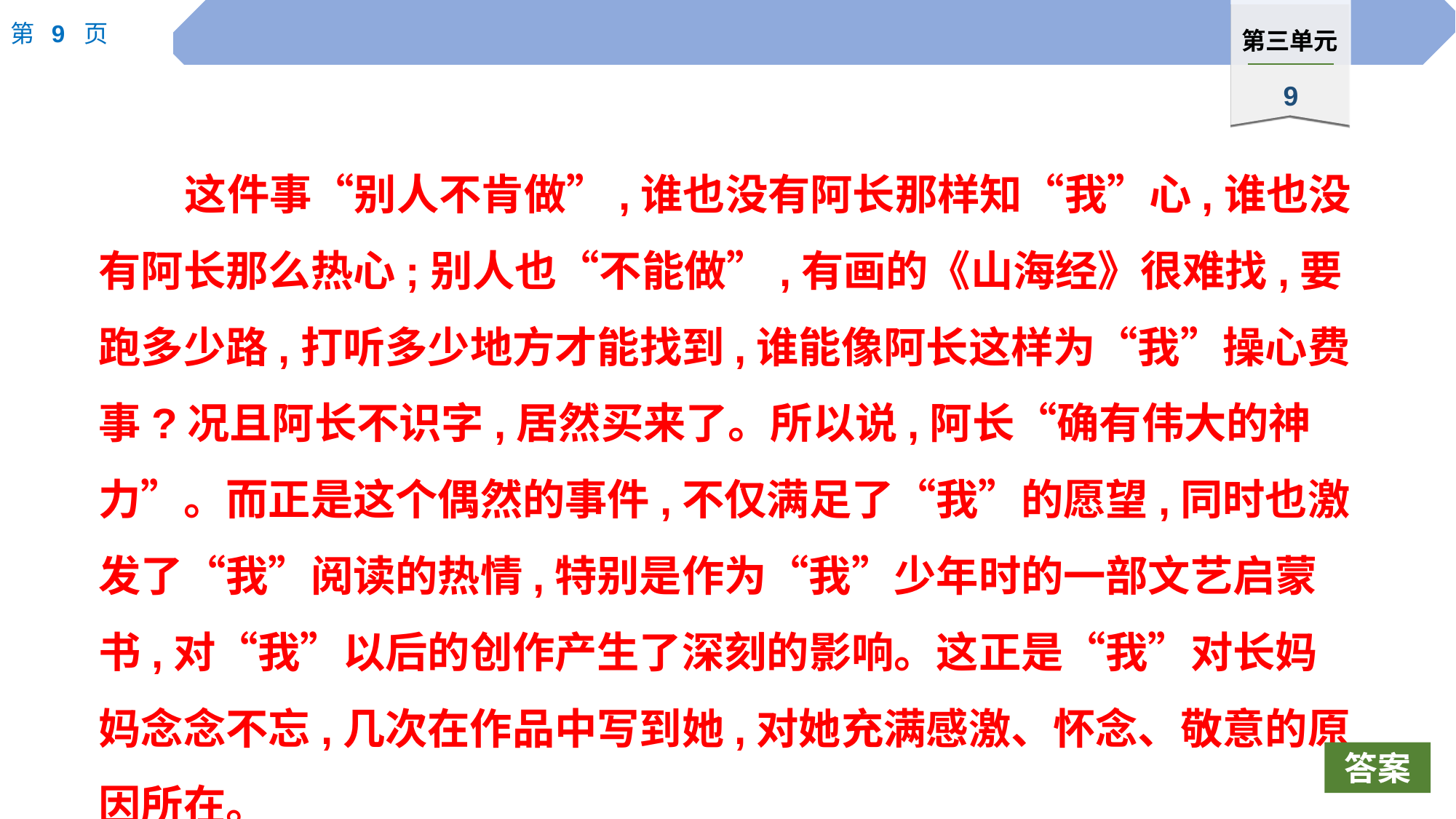

这件事“别人不肯做”,谁也没有阿长那样知“我”心,谁也没有阿长那么热心;别人也“不能做”,有画的《山海经》很难找,要跑多少路,打听多少地方才能找到,谁能像阿长这样为“我”操心费事?况且阿长不识字,居然买来了。所以说,阿长“确有伟大的神力”。而正是这个偶然的事件,不仅满足了“我”的愿望,同时也激发了“我”阅读的热情,特别是作为“我”少年时的一部文艺启蒙书,对“我”以后的创作产生了深刻的影响。这正是“我”对长妈妈念念不忘,几次在作品中写到她,对她充满感激、怀念、敬意的原因所在。
答案